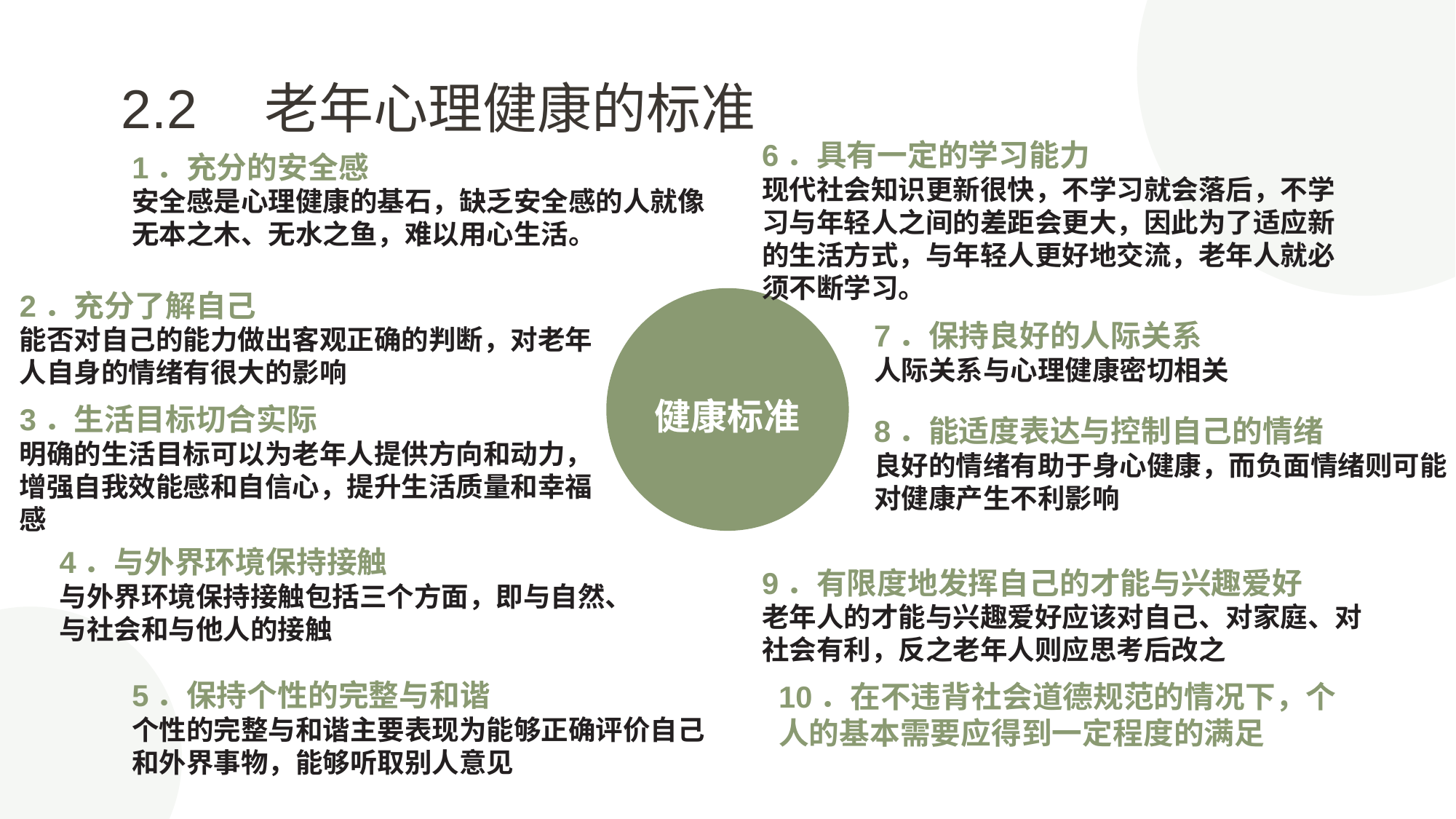

2.2　老年心理健康的标准
6．具有一定的学习能力
现代社会知识更新很快，不学习就会落后，不学习与年轻人之间的差距会更大，因此为了适应新的生活方式，与年轻人更好地交流，老年人就必须不断学习。
1．充分的安全感
安全感是心理健康的基石，缺乏安全感的人就像无本之木、无水之鱼，难以用心生活。
2．充分了解自己
能否对自己的能力做出客观正确的判断，对老年人自身的情绪有很大的影响
健康标准
7．保持良好的人际关系
人际关系与心理健康密切相关
3．生活目标切合实际
明确的生活目标可以为老年人提供方向和动力，增强自我效能感和自信心，提升生活质量和幸福感
8．能适度表达与控制自己的情绪
良好的情绪有助于身心健康，而负面情绪则可能对健康产生不利影响
4．与外界环境保持接触
与外界环境保持接触包括三个方面，即与自然、与社会和与他人的接触
9．有限度地发挥自己的才能与兴趣爱好
老年人的才能与兴趣爱好应该对自己、对家庭、对社会有利，反之老年人则应思考后改之

5．保持个性的完整与和谐
个性的完整与和谐主要表现为能够正确评价自己和外界事物，能够听取别人意见
10．在不违背社会道德规范的情况下，个人的基本需要应得到一定程度的满足